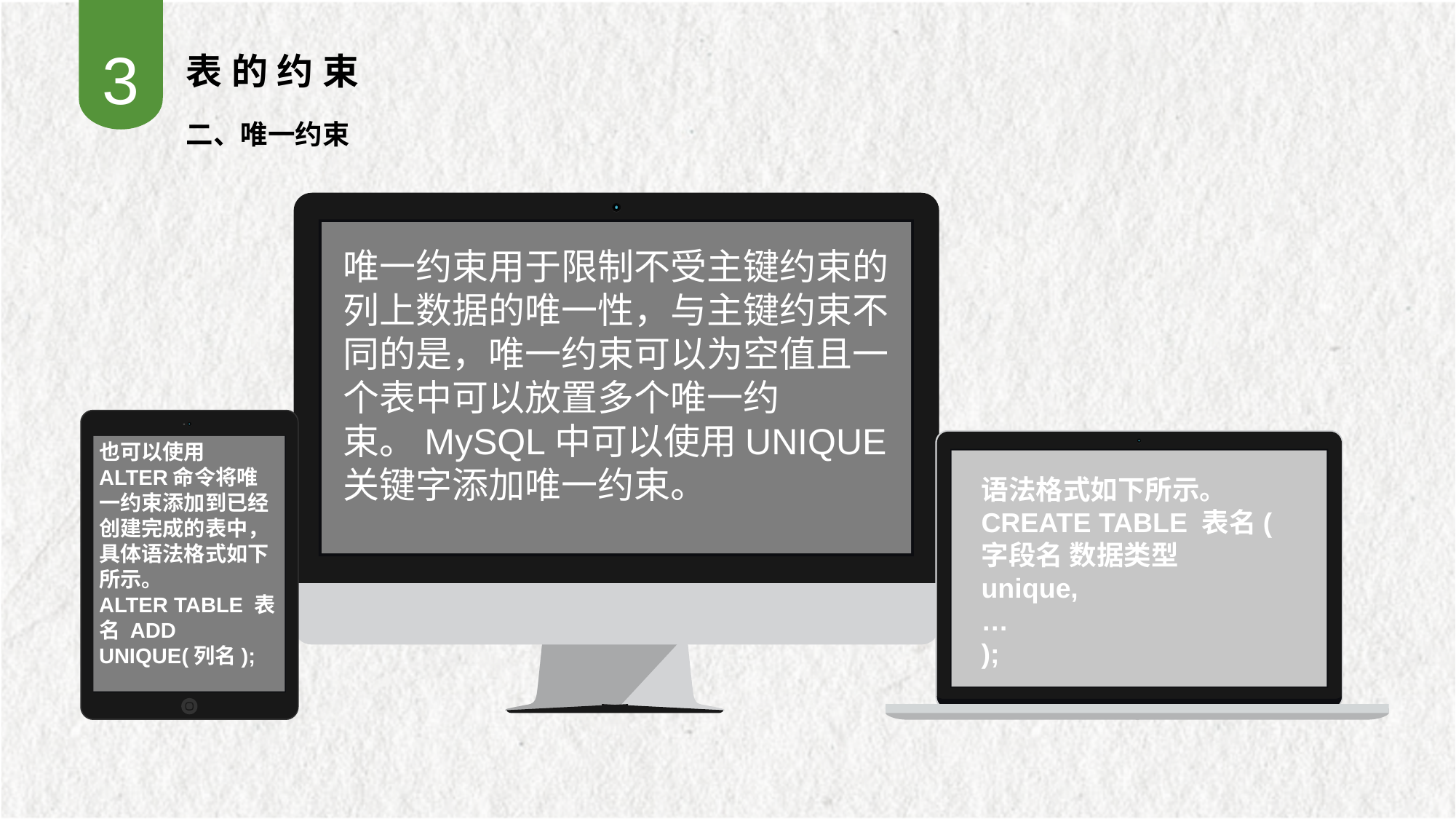

3
表的约束

二、唯一约束

唯一约束用于限制不受主键约束的列上数据的唯一性，与主键约束不同的是，唯一约束可以为空值且一个表中可以放置多个唯一约束。MySQL中可以使用UNIQUE关键字添加唯一约束。

也可以使用ALTER命令将唯一约束添加到已经创建完成的表中，具体语法格式如下所示。
ALTER TABLE 表名 ADD UNIQUE(列名);

语法格式如下所示。
CREATE TABLE 表名(
字段名 数据类型 unique,
…
);